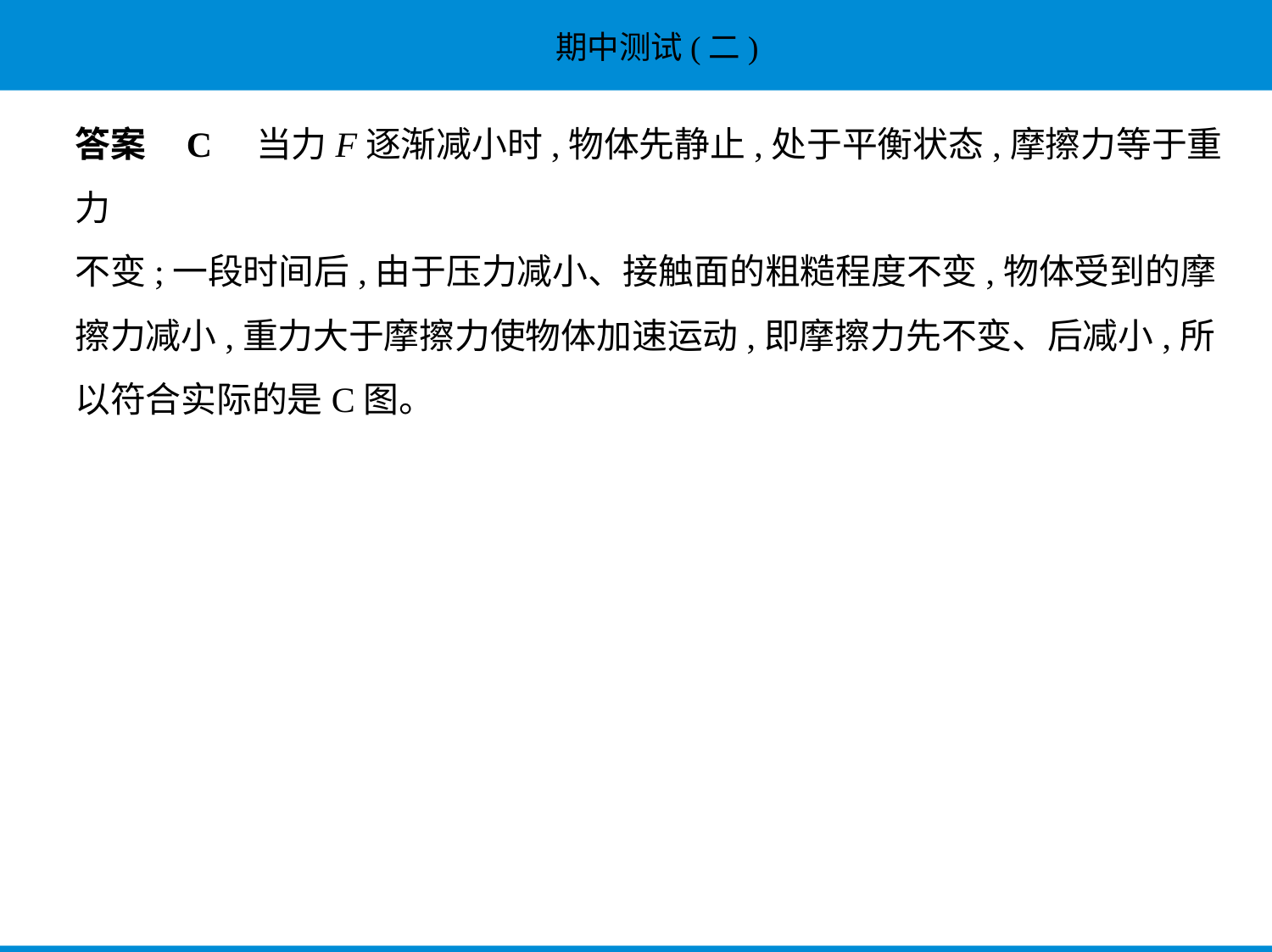

答案    C　当力F逐渐减小时,物体先静止,处于平衡状态,摩擦力等于重力
不变;一段时间后,由于压力减小、接触面的粗糙程度不变,物体受到的摩
擦力减小,重力大于摩擦力使物体加速运动,即摩擦力先不变、后减小,所
以符合实际的是C图。